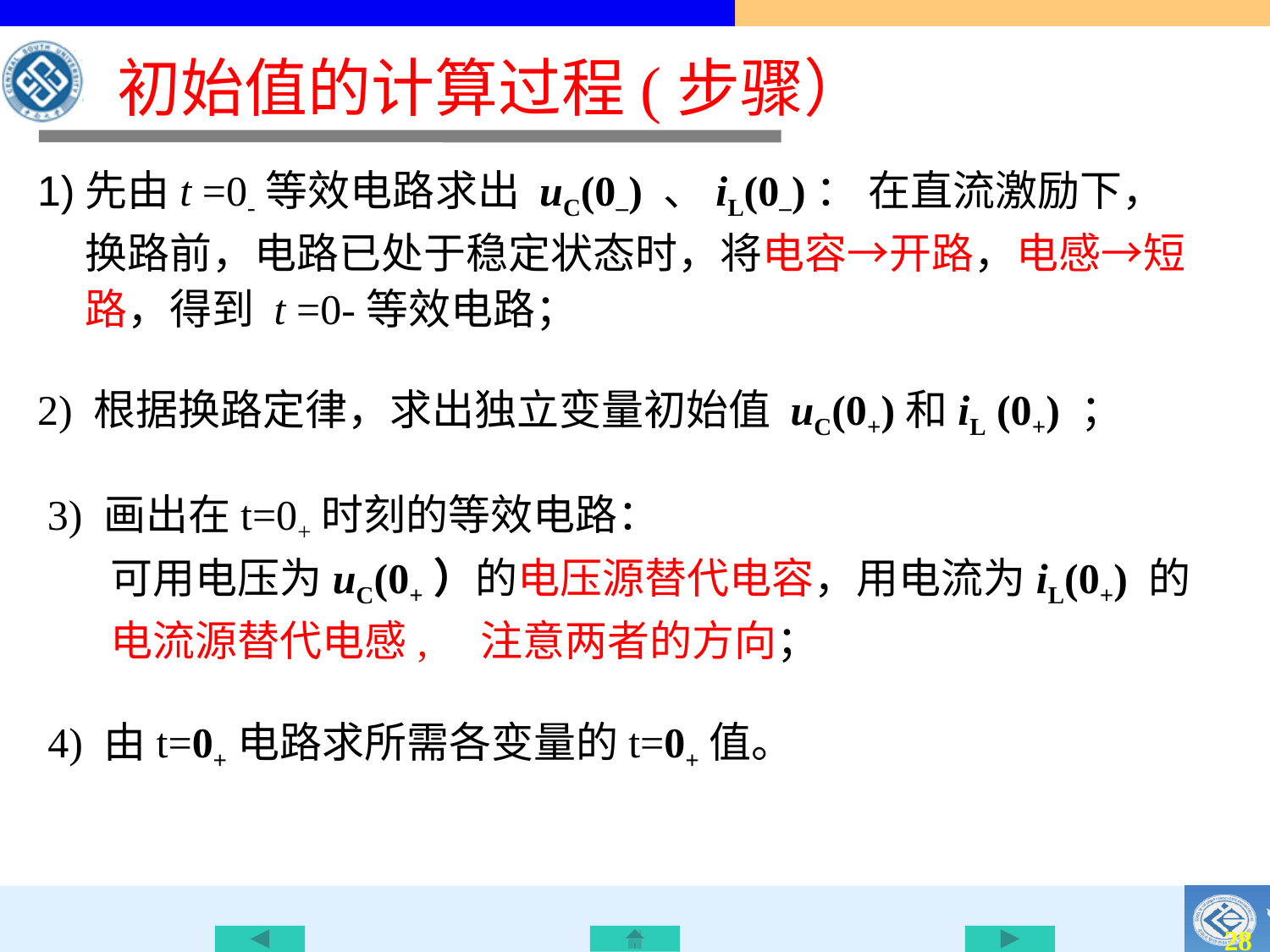

# 初始值的计算过程(步骤）
先由t =0-等效电路求出 uC(0–) 、iL(0–)： 在直流激励下，换路前，电路已处于稳定状态时，将电容→开路，电感→短路，得到 t =0-等效电路；
2) 根据换路定律，求出独立变量初始值 uC(0+)和iL (0+) ；
3) 画出在t=0+时刻的等效电路：
可用电压为uC(0+）的电压源替代电容，用电流为iL(0+) 的电流源替代电感,　注意两者的方向；
4) 由t=0+电路求所需各变量的t=0+值。
28